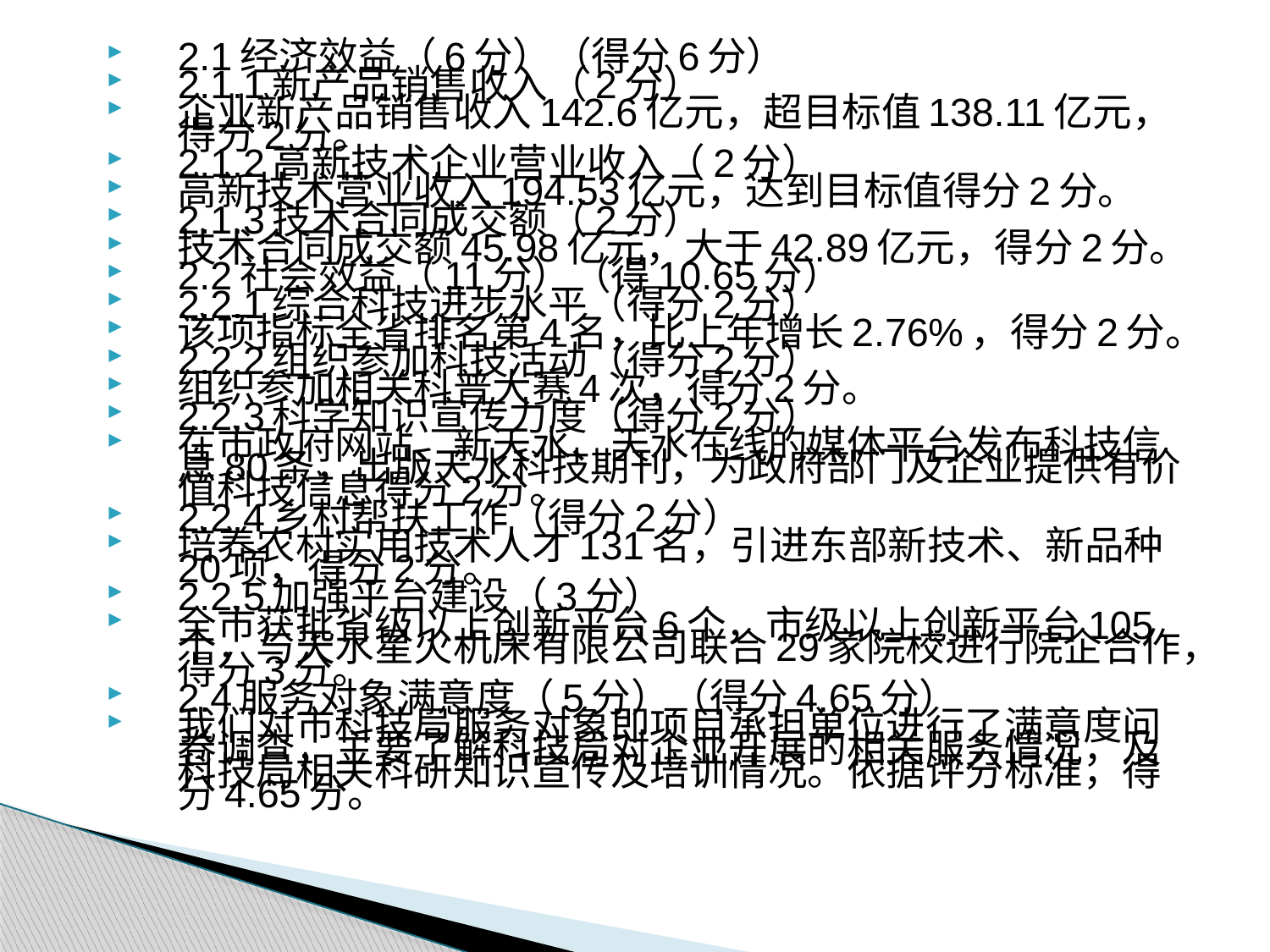

2.1经济效益（6分）（得分6分）
2.1.1新产品销售收入（2分）
企业新产品销售收入142.6亿元，超目标值138.11亿元，得分2分。
2.1.2高新技术企业营业收入（2分）
高新技术营业收入194.53亿元，达到目标值得分2分。
2.1.3技术合同成交额（2分）
技术合同成交额45.98亿元，大于42.89亿元，得分2分。
2.2社会效益（11分）（得10.65分）
2.2.1综合科技进步水平（得分2分）
该项指标全省排名第4名，比上年增长2.76%，得分2分。
2.2.2组织参加科技活动（得分2分）
组织参加相关科普大赛4次，得分2分。
2.2.3科学知识宣传力度（得分2分）
在市政府网站、新天水、天水在线的媒体平台发布科技信息80条，出版天水科技期刊，为政府部门及企业提供有价值科技信息得分2分。
2.2.4乡村帮扶工作（得分2分）
培养农村实用技术人才131名，引进东部新技术、新品种20项，得分2分。
2.2.5加强平台建设（3分）
全市获批省级以上创新平台6个，市级以上创新平台105个，与天水星火机床有限公司联合29家院校进行院企合作，得分3分。
2.4服务对象满意度（5分）（得分4.65分）
我们对市科技局服务对象即项目承担单位进行了满意度问卷调查，主要了解科技局对企业开展的相关服务情况，及科技局相关科研知识宣传及培训情况。依据评分标准，得分4.65分。